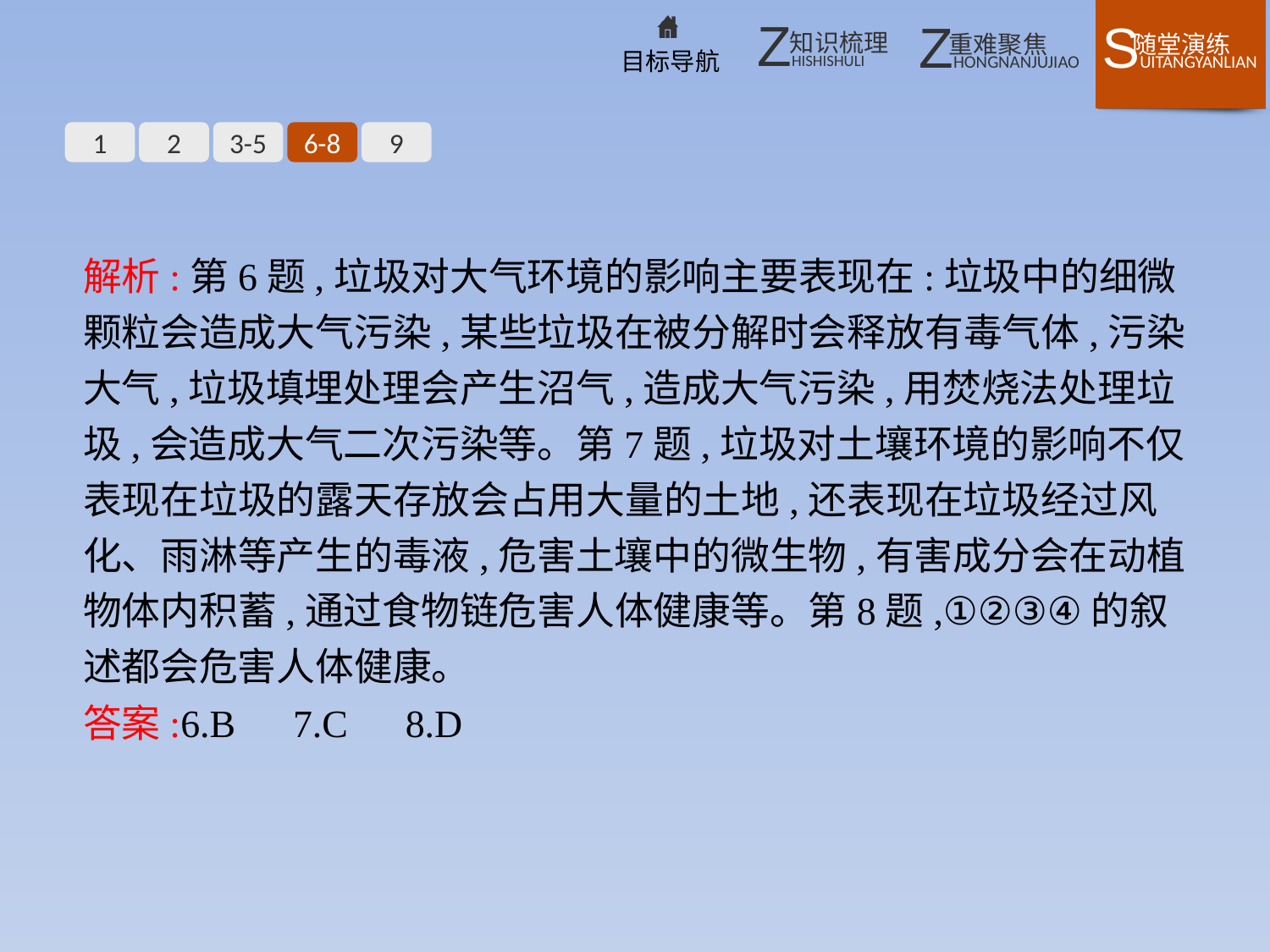

1
2
3-5
6-8
9
解析:第6题,垃圾对大气环境的影响主要表现在:垃圾中的细微颗粒会造成大气污染,某些垃圾在被分解时会释放有毒气体,污染大气,垃圾填埋处理会产生沼气,造成大气污染,用焚烧法处理垃圾,会造成大气二次污染等。第7题,垃圾对土壤环境的影响不仅表现在垃圾的露天存放会占用大量的土地,还表现在垃圾经过风化、雨淋等产生的毒液,危害土壤中的微生物,有害成分会在动植物体内积蓄,通过食物链危害人体健康等。第8题,①②③④的叙述都会危害人体健康。
答案:6.B　7.C　8.D